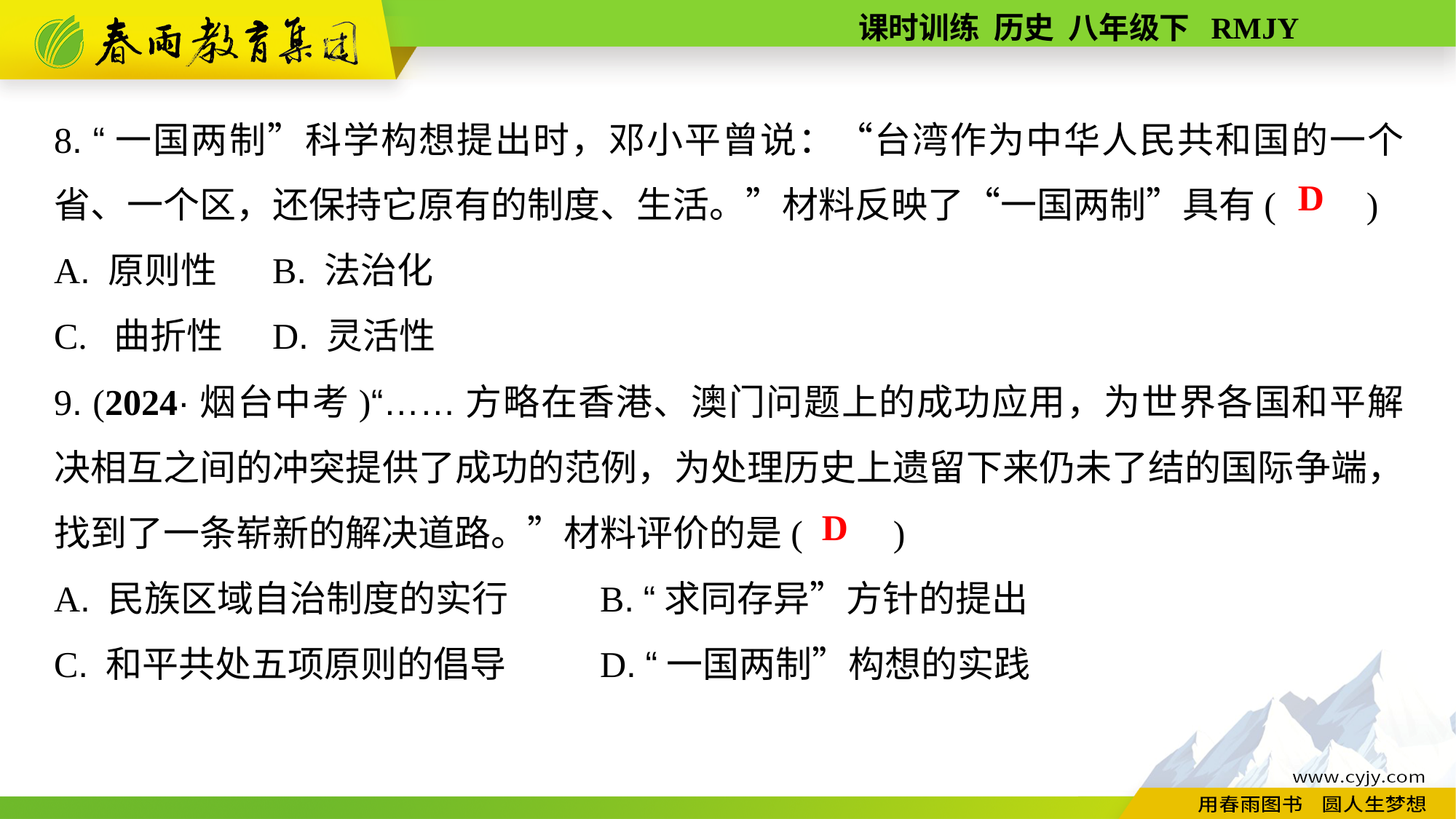

8. “一国两制”科学构想提出时，邓小平曾说：“台湾作为中华人民共和国的一个省、一个区，还保持它原有的制度、生活。”材料反映了“一国两制”具有(　　)
A. 原则性	B. 法治化
C.  曲折性	D. 灵活性
9. (2024·烟台中考)“……方略在香港、澳门问题上的成功应用，为世界各国和平解决相互之间的冲突提供了成功的范例，为处理历史上遗留下来仍未了结的国际争端，找到了一条崭新的解决道路。”材料评价的是(　　)
A. 民族区域自治制度的实行	B. “求同存异”方针的提出
C. 和平共处五项原则的倡导	D. “一国两制”构想的实践
D
D